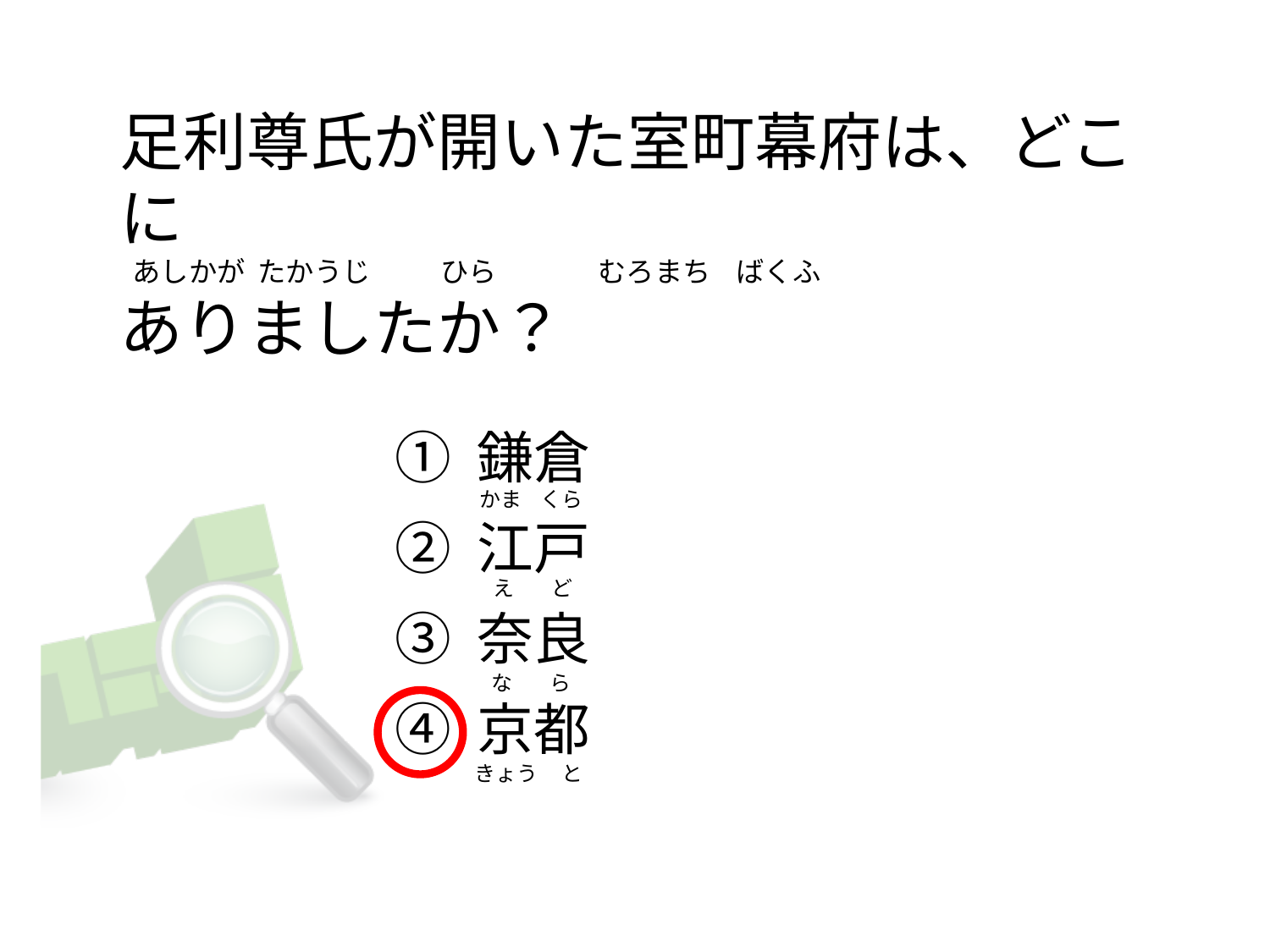

# 足利尊氏が開いた室町幕府は、どこに   あしかが  たかうじ           ひら                むろまち    ばくふ ありましたか？
① 鎌倉
② 江戸
③ 奈良
④ 京都
かま    くら
   え        ど
 な        ら

きょう     と